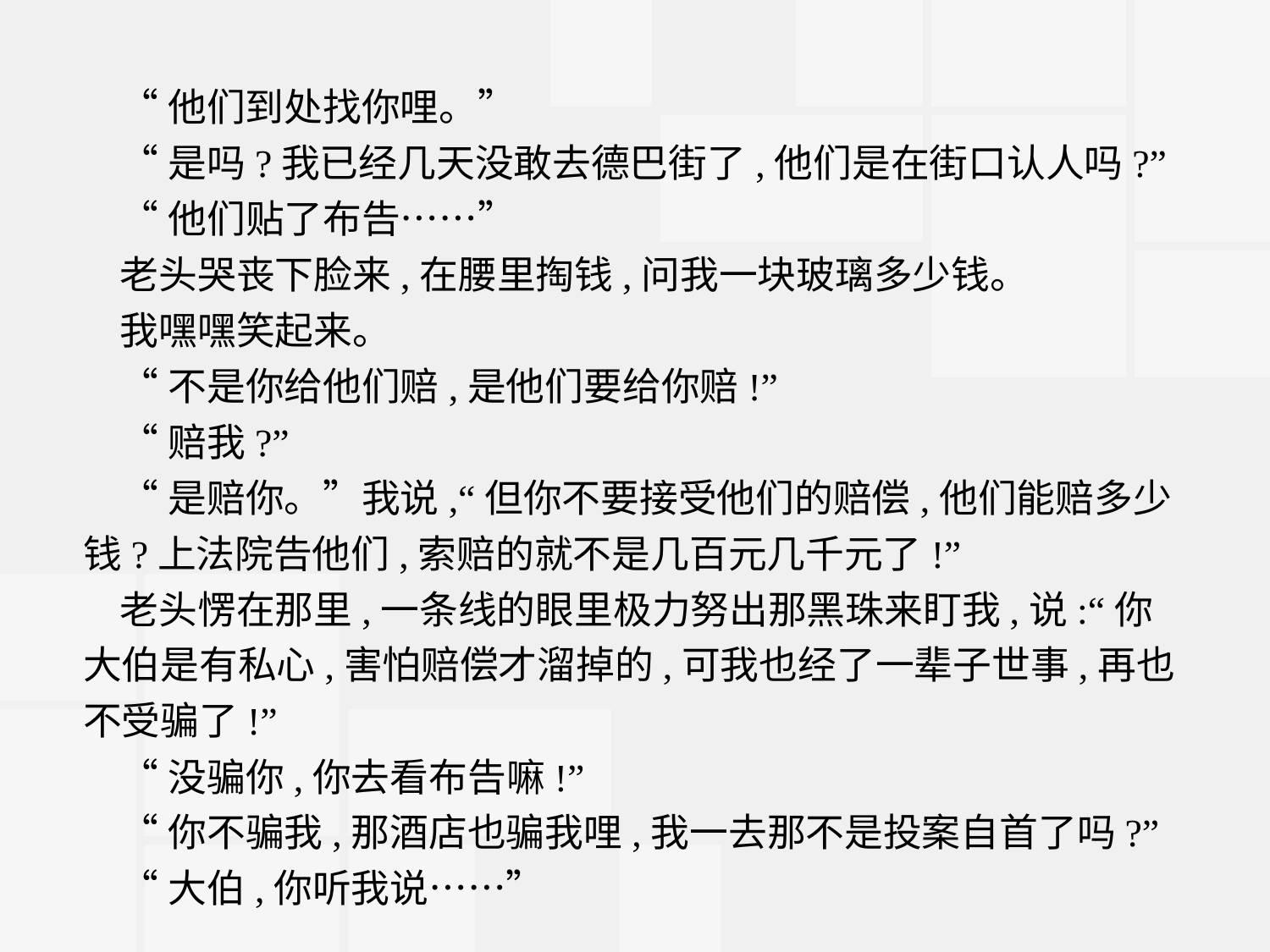

“他们到处找你哩。”
“是吗?我已经几天没敢去德巴街了,他们是在街口认人吗?”
“他们贴了布告……”
老头哭丧下脸来,在腰里掏钱,问我一块玻璃多少钱。
我嘿嘿笑起来。
“不是你给他们赔,是他们要给你赔!”
“赔我?”
“是赔你。”我说,“但你不要接受他们的赔偿,他们能赔多少钱?上法院告他们,索赔的就不是几百元几千元了!”
老头愣在那里,一条线的眼里极力努出那黑珠来盯我,说:“你大伯是有私心,害怕赔偿才溜掉的,可我也经了一辈子世事,再也不受骗了!”
“没骗你,你去看布告嘛!”
“你不骗我,那酒店也骗我哩,我一去那不是投案自首了吗?”
“大伯,你听我说……”